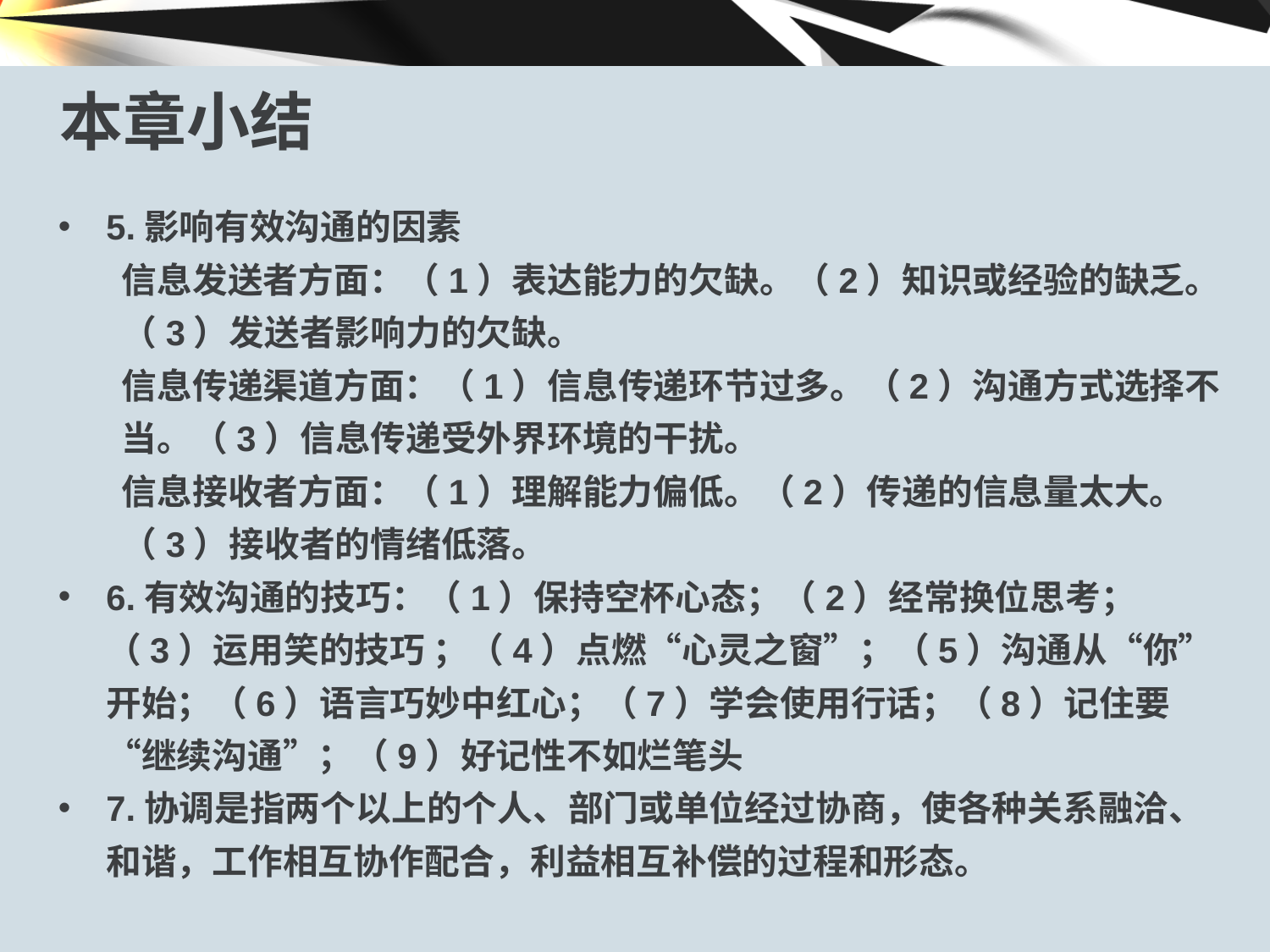

本章小结
5.影响有效沟通的因素
信息发送者方面：（1）表达能力的欠缺。（2）知识或经验的缺乏。（3）发送者影响力的欠缺。
信息传递渠道方面：（1）信息传递环节过多。（2）沟通方式选择不当。（3）信息传递受外界环境的干扰。
信息接收者方面：（1）理解能力偏低。（2）传递的信息量太大。（3）接收者的情绪低落。
6.有效沟通的技巧：（1）保持空杯心态；（2）经常换位思考；（3）运用笑的技巧 ；（4）点燃“心灵之窗”；（5）沟通从“你”开始；（6）语言巧妙中红心；（7）学会使用行话；（8）记住要“继续沟通”；（9）好记性不如烂笔头
7.协调是指两个以上的个人、部门或单位经过协商，使各种关系融洽、和谐，工作相互协作配合，利益相互补偿的过程和形态。